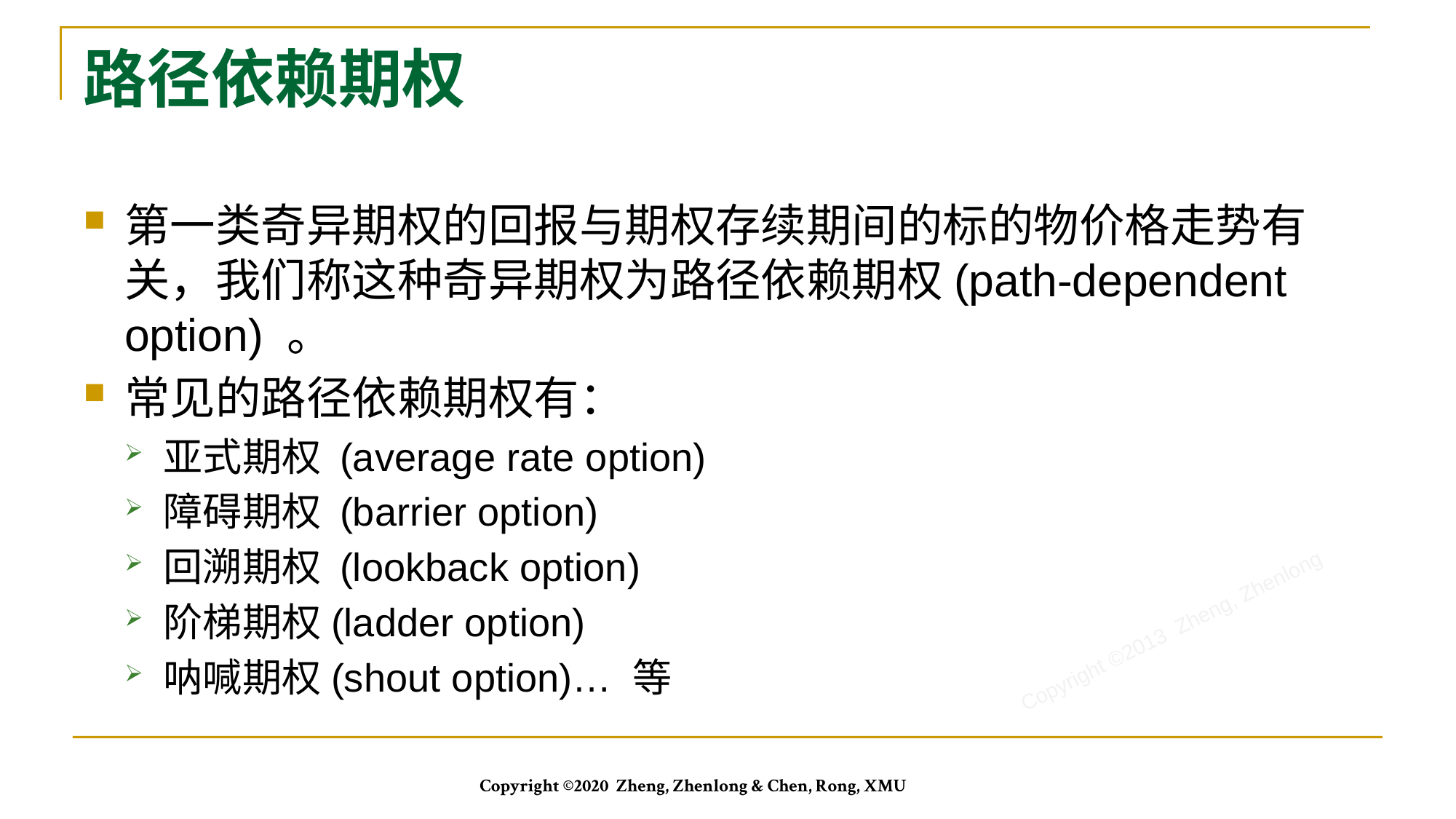

# 路径依赖期权
第一类奇异期权的回报与期权存续期间的标的物价格走势有关，我们称这种奇异期权为路径依赖期权(path-dependent option) 。
常见的路径依赖期权有：
亚式期权 (average rate option)
障碍期权 (barrier option)
回溯期权 (lookback option)
阶梯期权(ladder option)
呐喊期权(shout option)… 等

Copyright ©2020  Zheng, Zhenlong & Chen, Rong, XMU